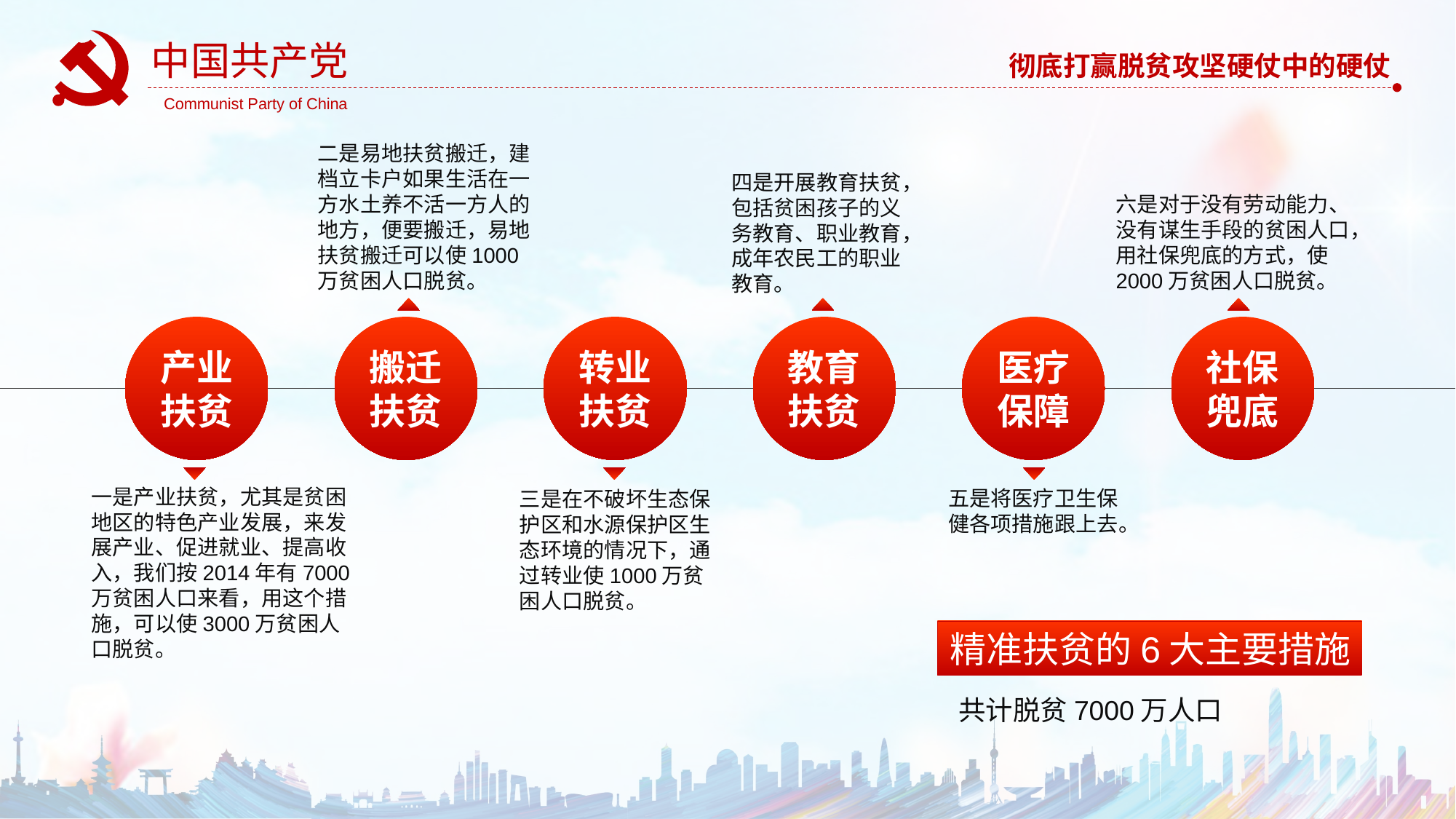

二是易地扶贫搬迁，建档立卡户如果生活在一方水土养不活一方人的地方，便要搬迁，易地扶贫搬迁可以使1000万贫困人口脱贫。
四是开展教育扶贫，包括贫困孩子的义务教育、职业教育，成年农民工的职业教育。
六是对于没有劳动能力、没有谋生手段的贫困人口，用社保兜底的方式，使2000万贫困人口脱贫。

产业
扶贫
搬迁
扶贫
转业
扶贫
教育扶贫
医疗保障
社保兜底

一是产业扶贫，尤其是贫困地区的特色产业发展，来发展产业、促进就业、提高收入，我们按2014年有7000万贫困人口来看，用这个措施，可以使3000万贫困人口脱贫。
三是在不破坏生态保护区和水源保护区生态环境的情况下，通过转业使1000万贫困人口脱贫。
五是将医疗卫生保健各项措施跟上去。
精准扶贫的6大主要措施
共计脱贫7000万人口